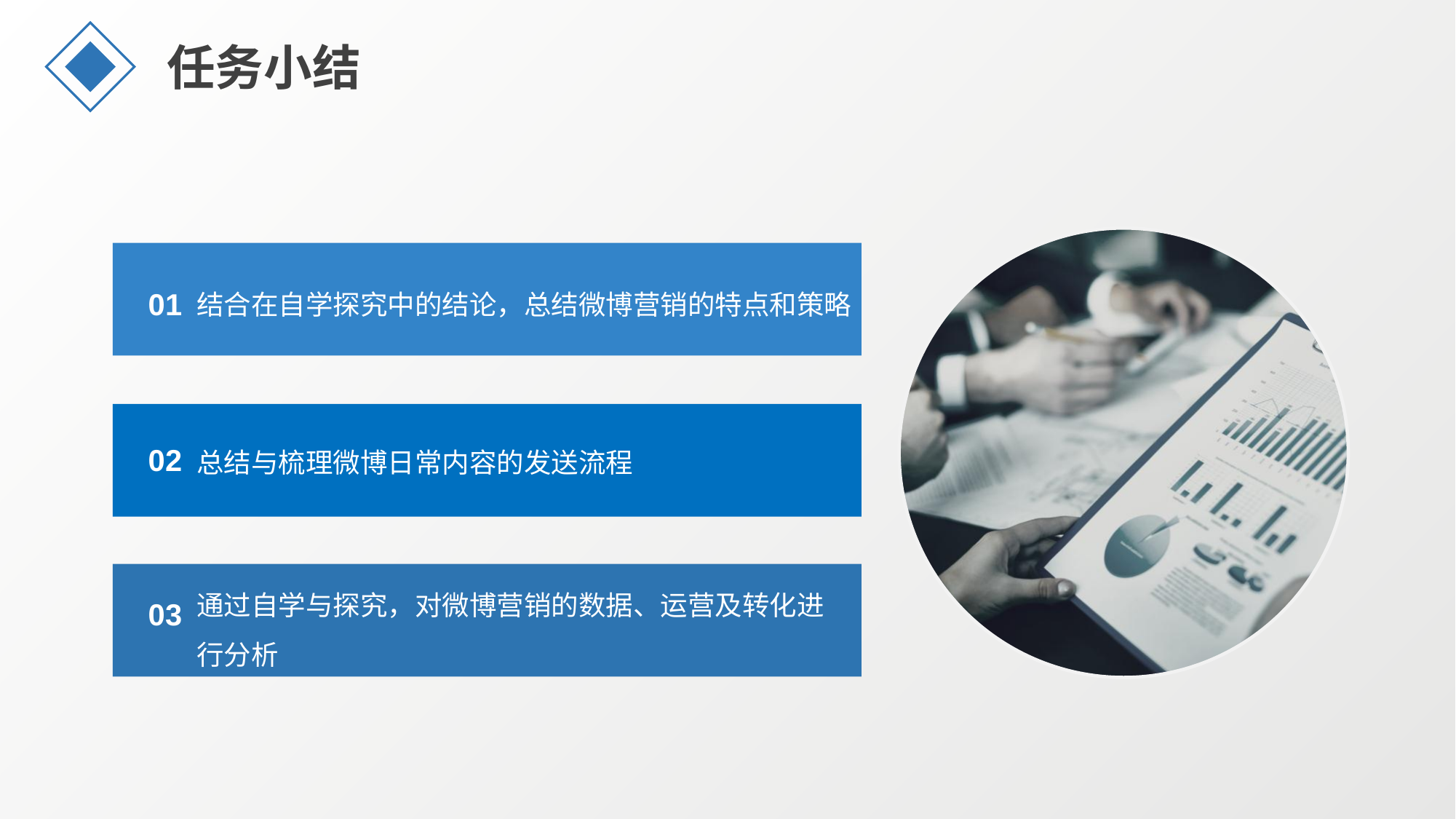

任务小结

结合在自学探究中的结论，总结微博营销的特点和策略
01

总结与梳理微博日常内容的发送流程
02

通过自学与探究，对微博营销的数据、运营及转化进行分析
03